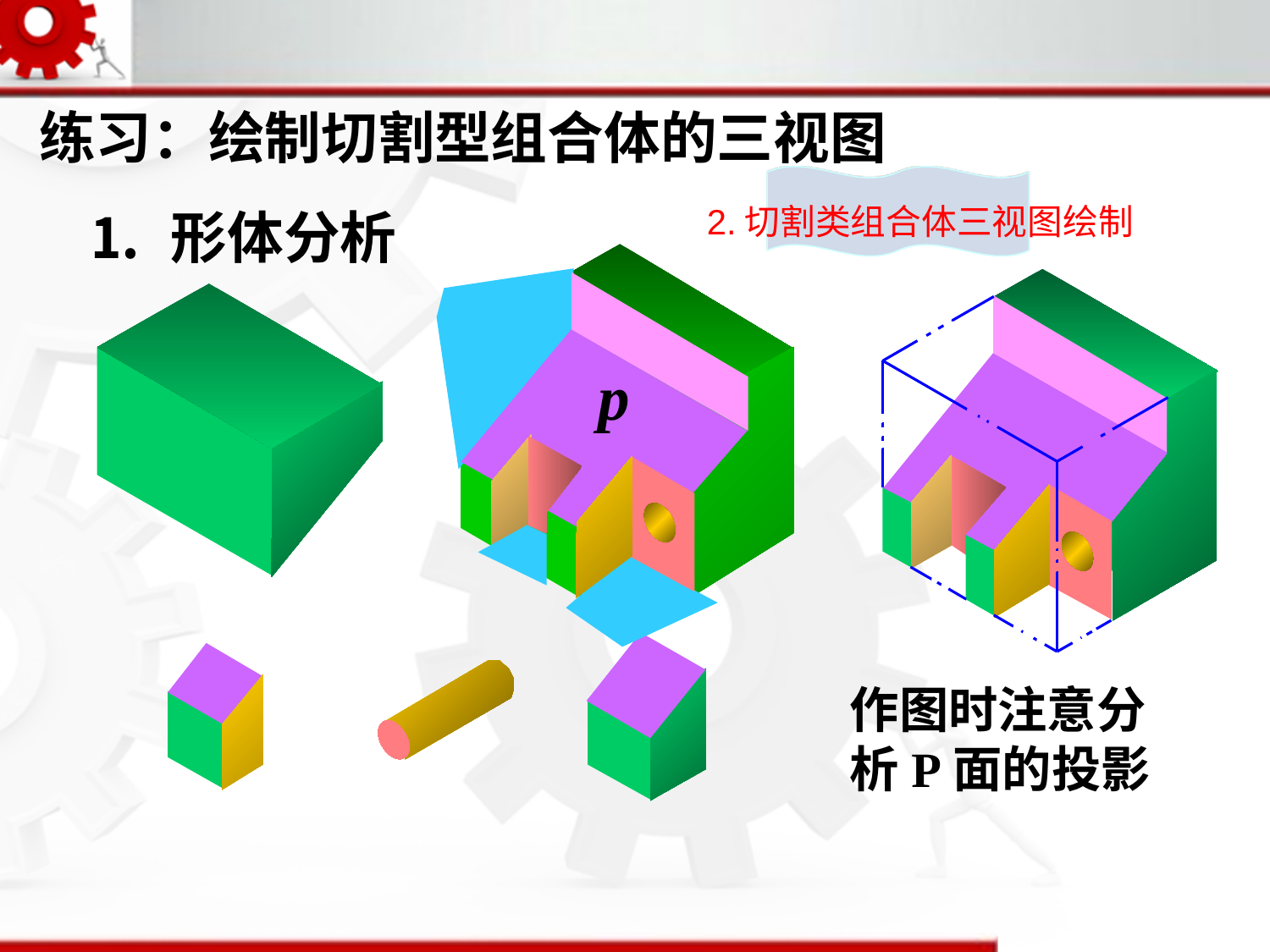

练习：绘制切割型组合体的三视图

2.切割类组合体三视图绘制
⒈ 形体分析

p

作图时注意分析P面的投影